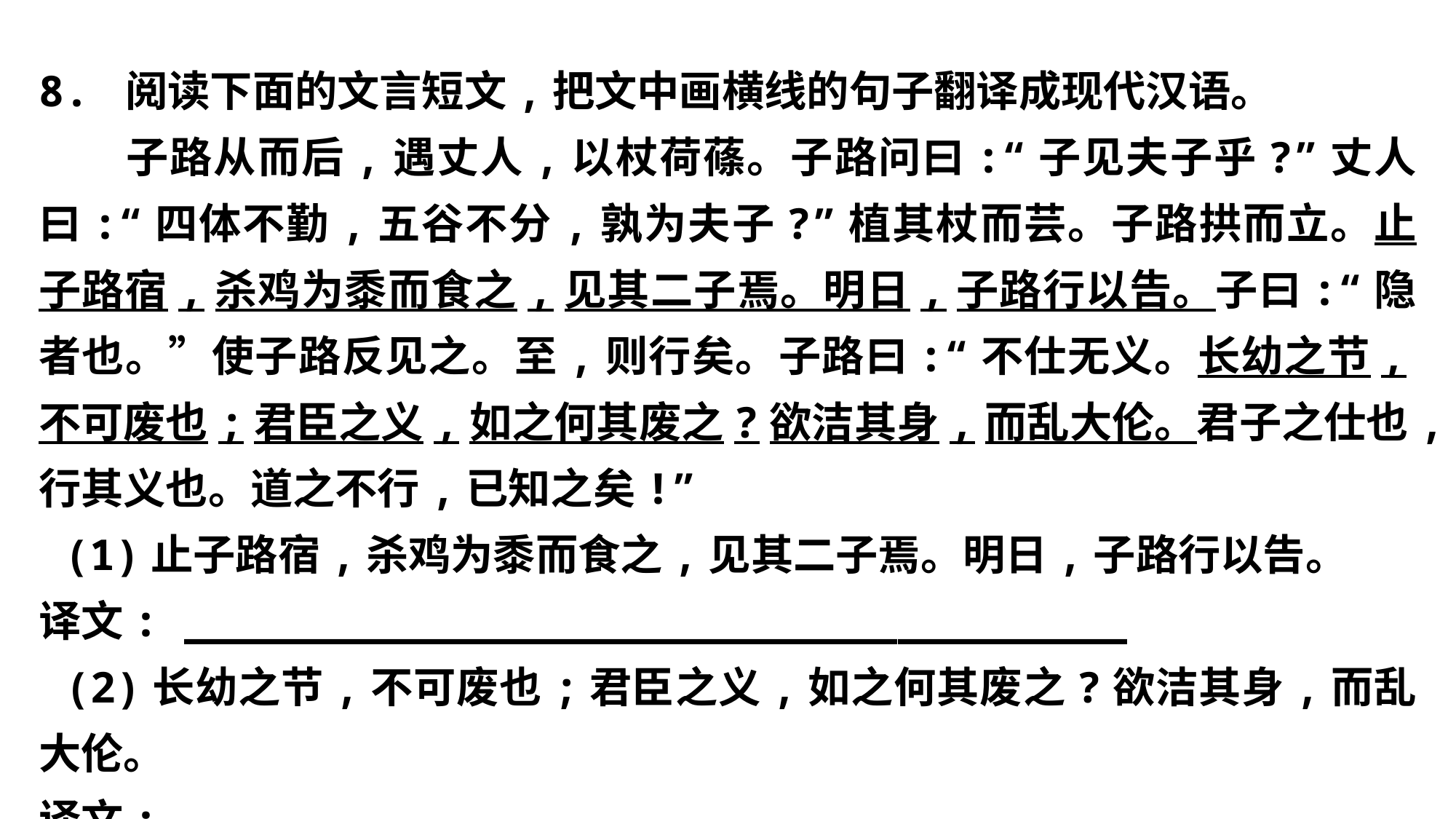

8. 阅读下面的文言短文,把文中画横线的句子翻译成现代汉语。
　　子路从而后,遇丈人,以杖荷蓧。子路问曰:“子见夫子乎?”丈人曰:“四体不勤,五谷不分,孰为夫子?”植其杖而芸。子路拱而立。止子路宿,杀鸡为黍而食之,见其二子焉。明日,子路行以告。子曰:“隐者也。”使子路反见之。至,则行矣。子路曰:“不仕无义。长幼之节,不可废也;君臣之义,如之何其废之?欲洁其身,而乱大伦。君子之仕也,行其义也。道之不行,已知之矣!”
 (1)止子路宿,杀鸡为黍而食之,见其二子焉。明日,子路行以告。
译文: _____________________________________
 (2)长幼之节,不可废也;君臣之义,如之何其废之?欲洁其身,而乱大伦。
译文: ___________________________________________